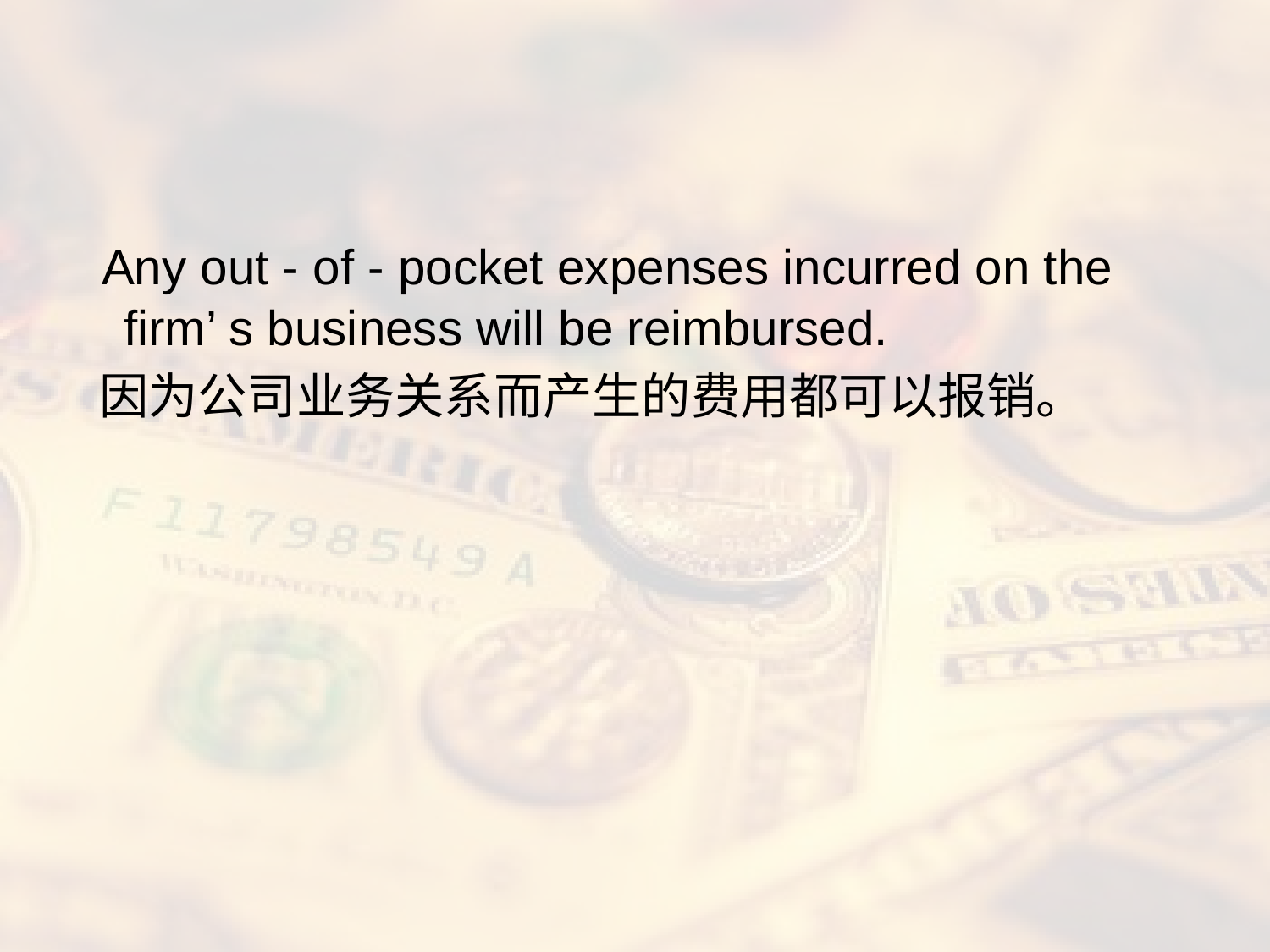

#
  Any out - of - pocket expenses incurred on the firm’ s business will be reimbursed.
 因为公司业务关系而产生的费用都可以报销。